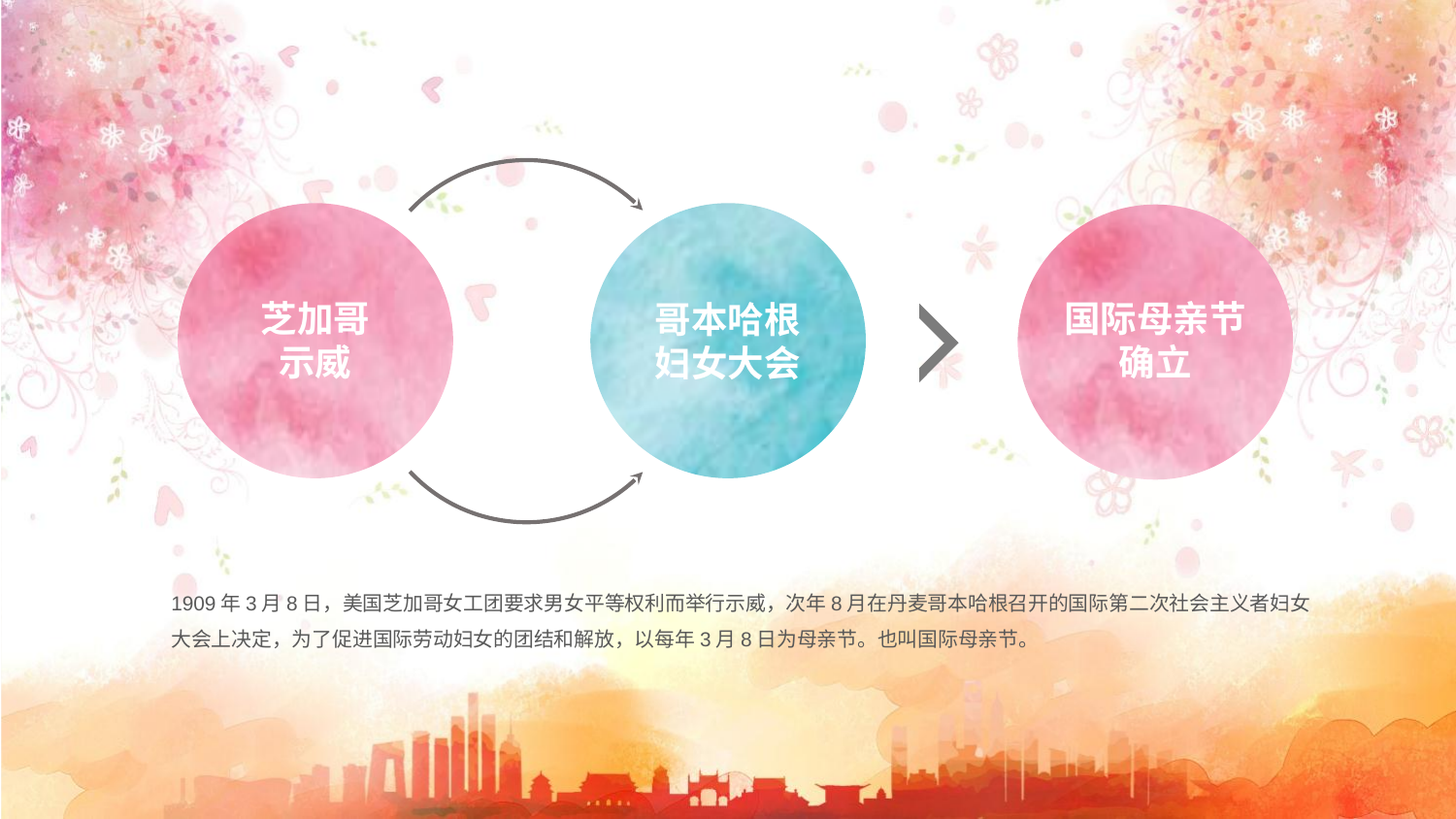

芝加哥
示威
国际母亲节
确立
哥本哈根
妇女大会

1909年3月8日，美国芝加哥女工团要求男女平等权利而举行示威，次年8月在丹麦哥本哈根召开的国际第二次社会主义者妇女大会上决定，为了促进国际劳动妇女的团结和解放，以每年3月8日为母亲节。也叫国际母亲节。